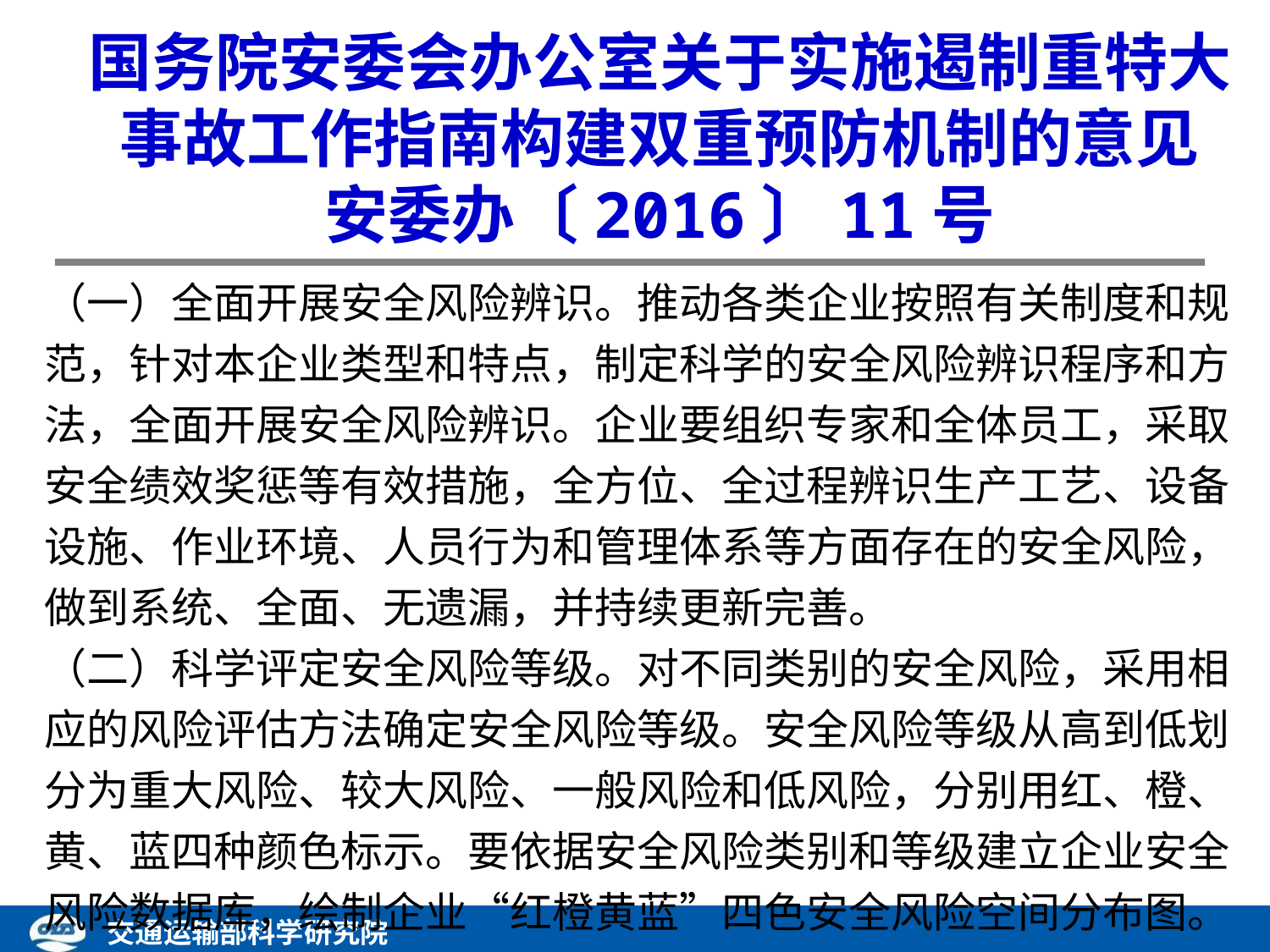

国务院安委会办公室关于实施遏制重特大事故工作指南构建双重预防机制的意见
安委办〔2016〕11号
（一）全面开展安全风险辨识。推动各类企业按照有关制度和规范，针对本企业类型和特点，制定科学的安全风险辨识程序和方法，全面开展安全风险辨识。企业要组织专家和全体员工，采取安全绩效奖惩等有效措施，全方位、全过程辨识生产工艺、设备设施、作业环境、人员行为和管理体系等方面存在的安全风险，做到系统、全面、无遗漏，并持续更新完善。
（二）科学评定安全风险等级。对不同类别的安全风险，采用相应的风险评估方法确定安全风险等级。安全风险等级从高到低划分为重大风险、较大风险、一般风险和低风险，分别用红、橙、黄、蓝四种颜色标示。要依据安全风险类别和等级建立企业安全风险数据库，绘制企业“红橙黄蓝”四色安全风险空间分布图。